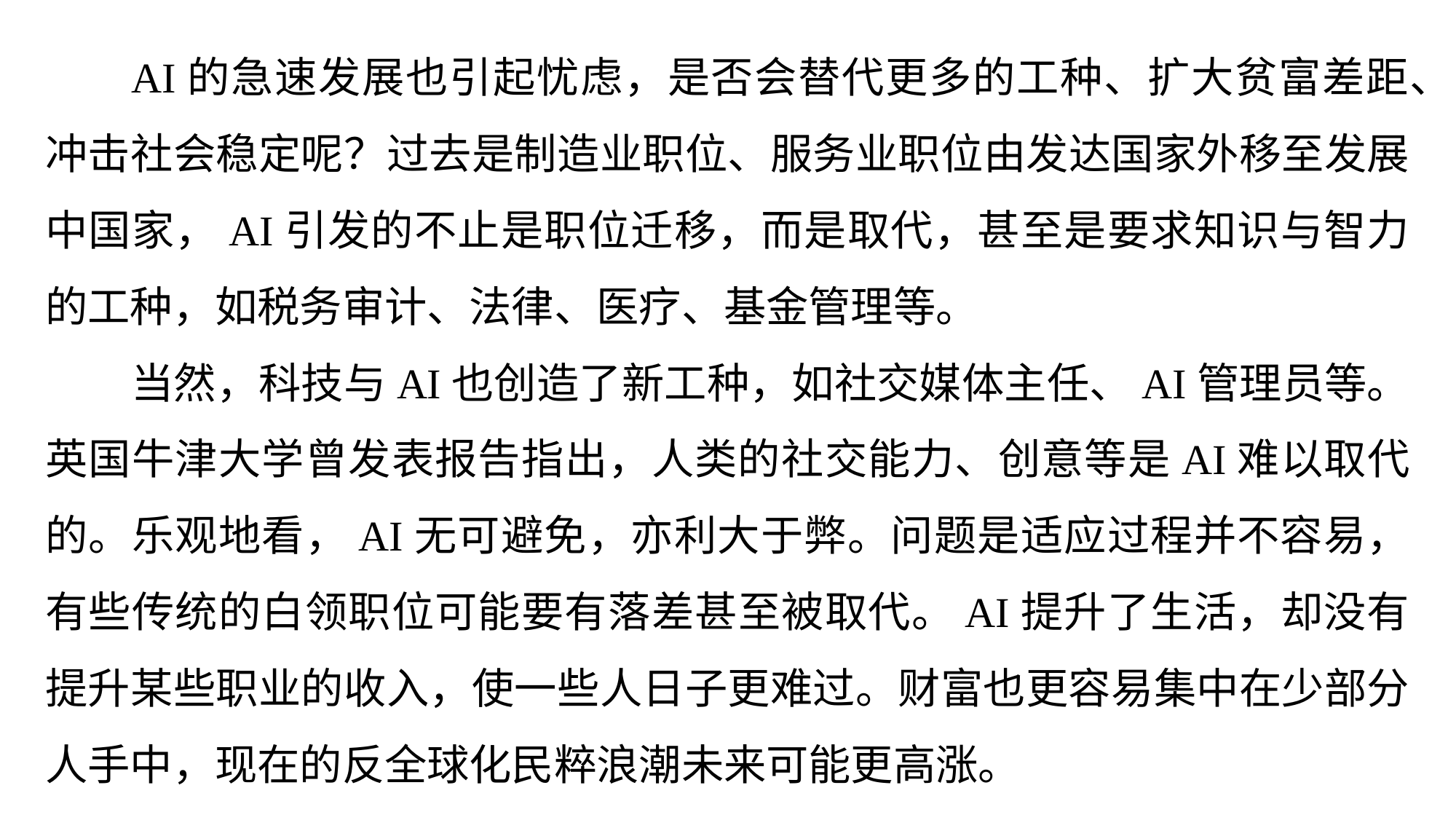

AI的急速发展也引起忧虑，是否会替代更多的工种、扩大贫富差距、冲击社会稳定呢？过去是制造业职位、服务业职位由发达国家外移至发展中国家，AI引发的不止是职位迁移，而是取代，甚至是要求知识与智力的工种，如税务审计、法律、医疗、基金管理等。
当然，科技与AI也创造了新工种，如社交媒体主任、AI管理员等。英国牛津大学曾发表报告指出，人类的社交能力、创意等是AI难以取代的。乐观地看，AI无可避免，亦利大于弊。问题是适应过程并不容易，有些传统的白领职位可能要有落差甚至被取代。AI提升了生活，却没有提升某些职业的收入，使一些人日子更难过。财富也更容易集中在少部分人手中，现在的反全球化民粹浪潮未来可能更高涨。